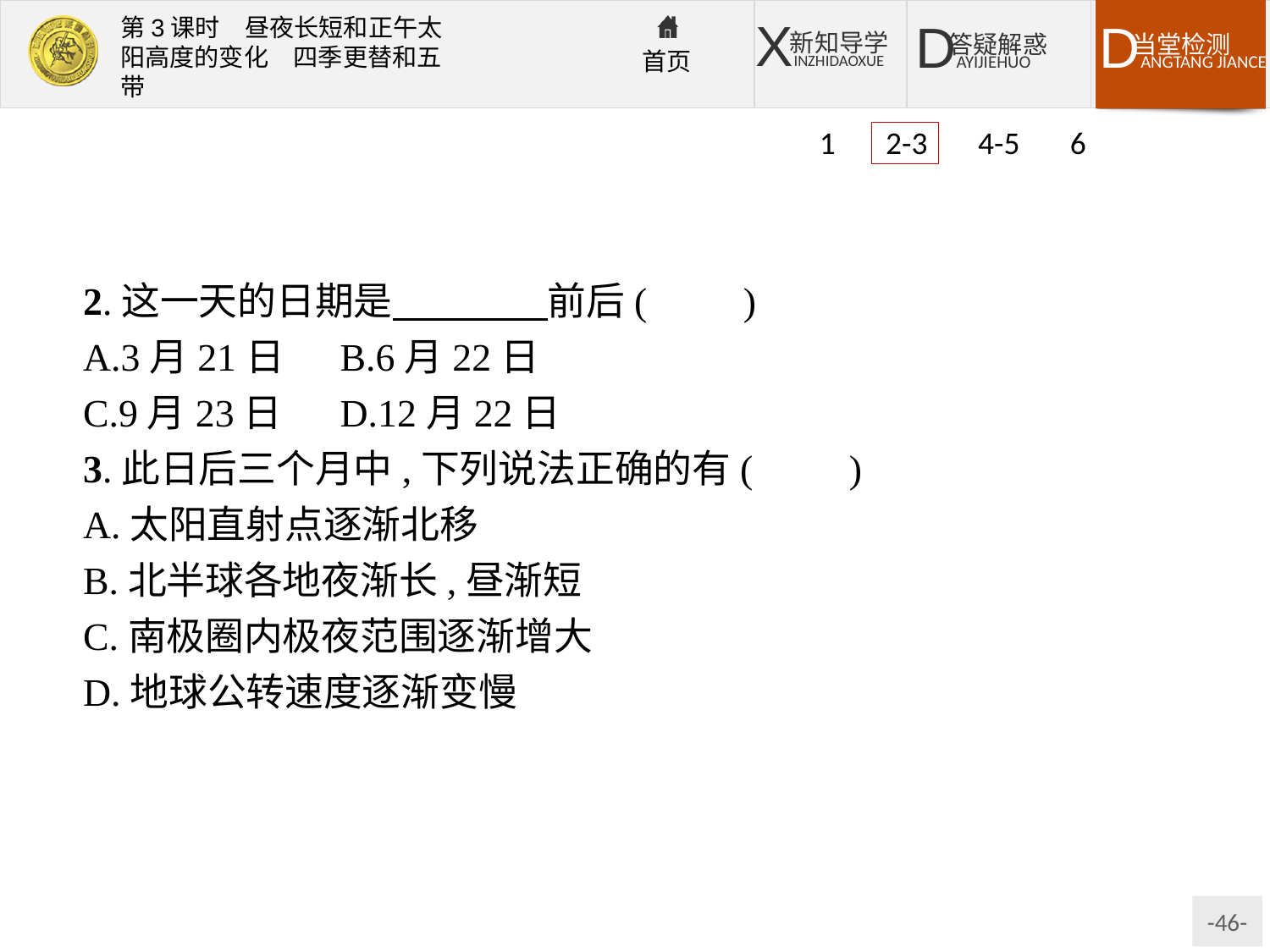

1       2-3       4-5       6

2.这一天的日期是　　　　前后(　　)
A.3月21日	B.6月22日
C.9月23日	D.12月22日
3.此日后三个月中,下列说法正确的有(　　)
A.太阳直射点逐渐北移
B.北半球各地夜渐长,昼渐短
C.南极圈内极夜范围逐渐增大
D.地球公转速度逐渐变慢